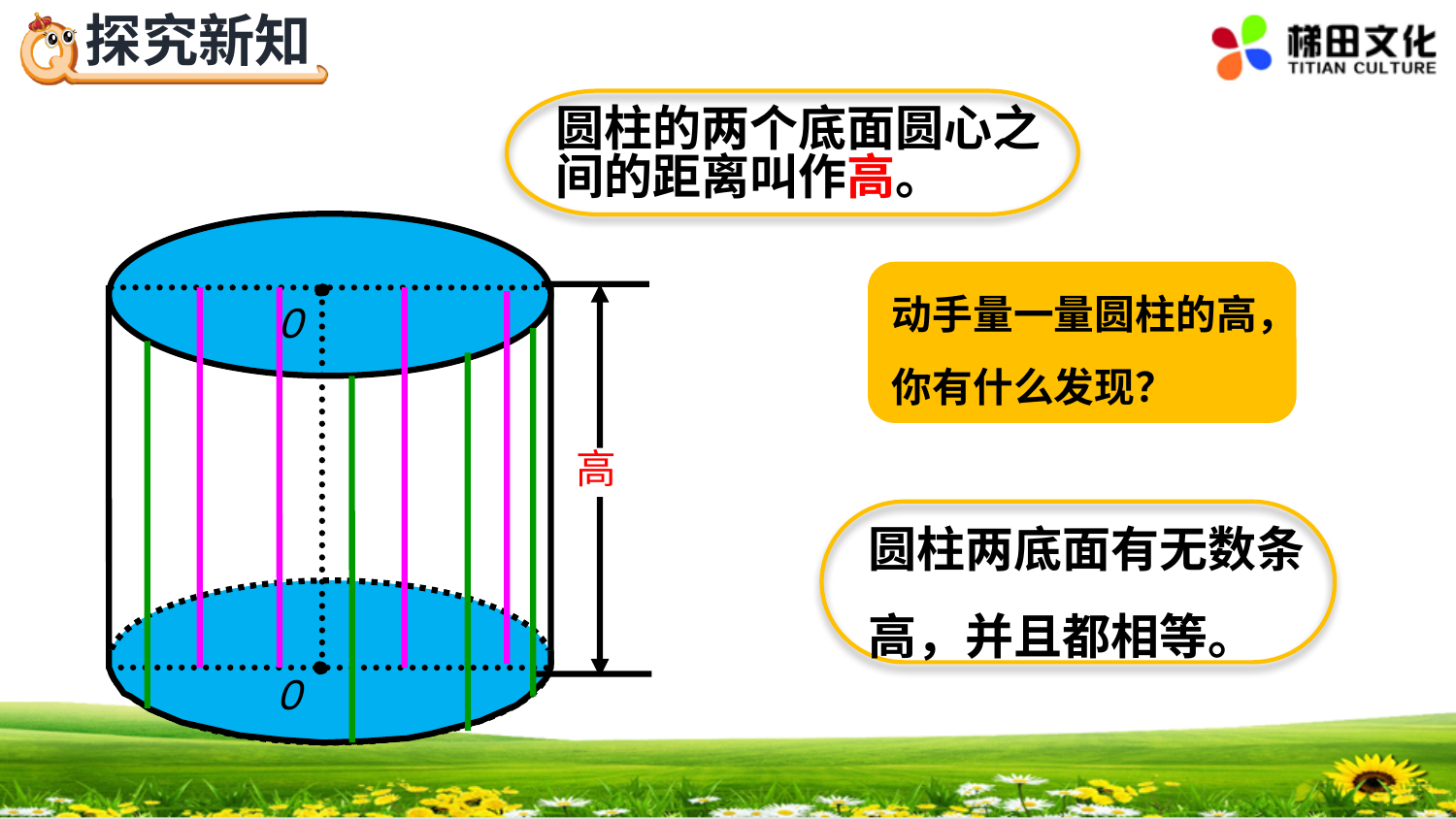

圆柱的两个底面圆心之间的距离叫作高。

动手量一量圆柱的高，你有什么发现？

高

O

圆柱两底面有无数条高，并且都相等。

O